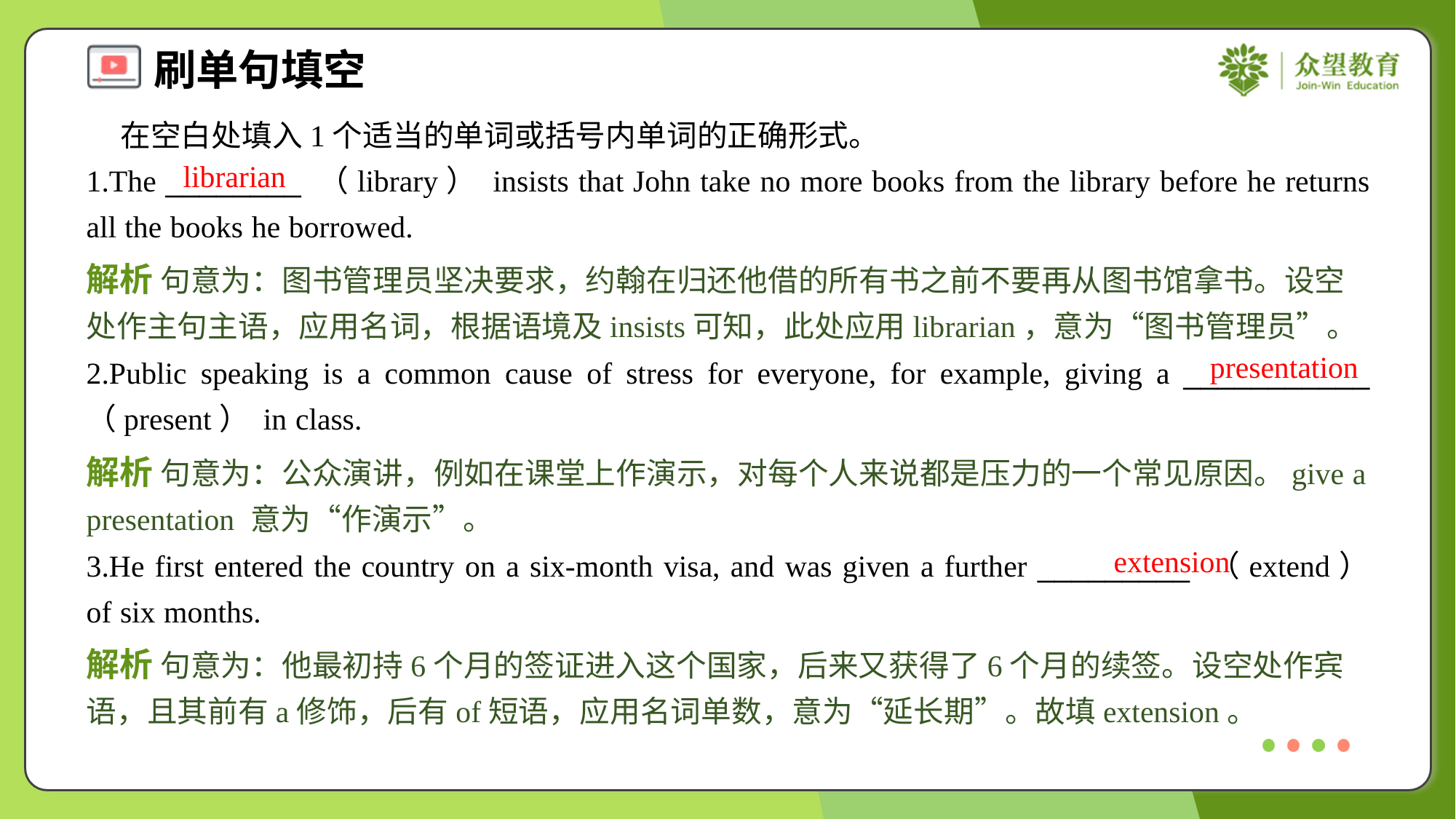

在空白处填入1个适当的单词或括号内单词的正确形式。
1.The ________ （library） insists that John take no more books from the library before he returns all the books he borrowed.
librarian
解析 句意为：图书管理员坚决要求，约翰在归还他借的所有书之前不要再从图书馆拿书。设空处作主句主语，应用名词，根据语境及insists可知，此处应用librarian，意为“图书管理员”。
presentation
2.Public speaking is a common cause of stress for everyone, for example, giving a ___________ （present） in class.
解析 句意为：公众演讲，例如在课堂上作演示，对每个人来说都是压力的一个常见原因。give a presentation 意为“作演示”。
extension
3.He first entered the country on a six-month visa, and was given a further _________ （extend） of six months.
解析 句意为：他最初持6个月的签证进入这个国家，后来又获得了6个月的续签。设空处作宾语，且其前有a修饰，后有of短语，应用名词单数，意为“延长期”。故填extension。